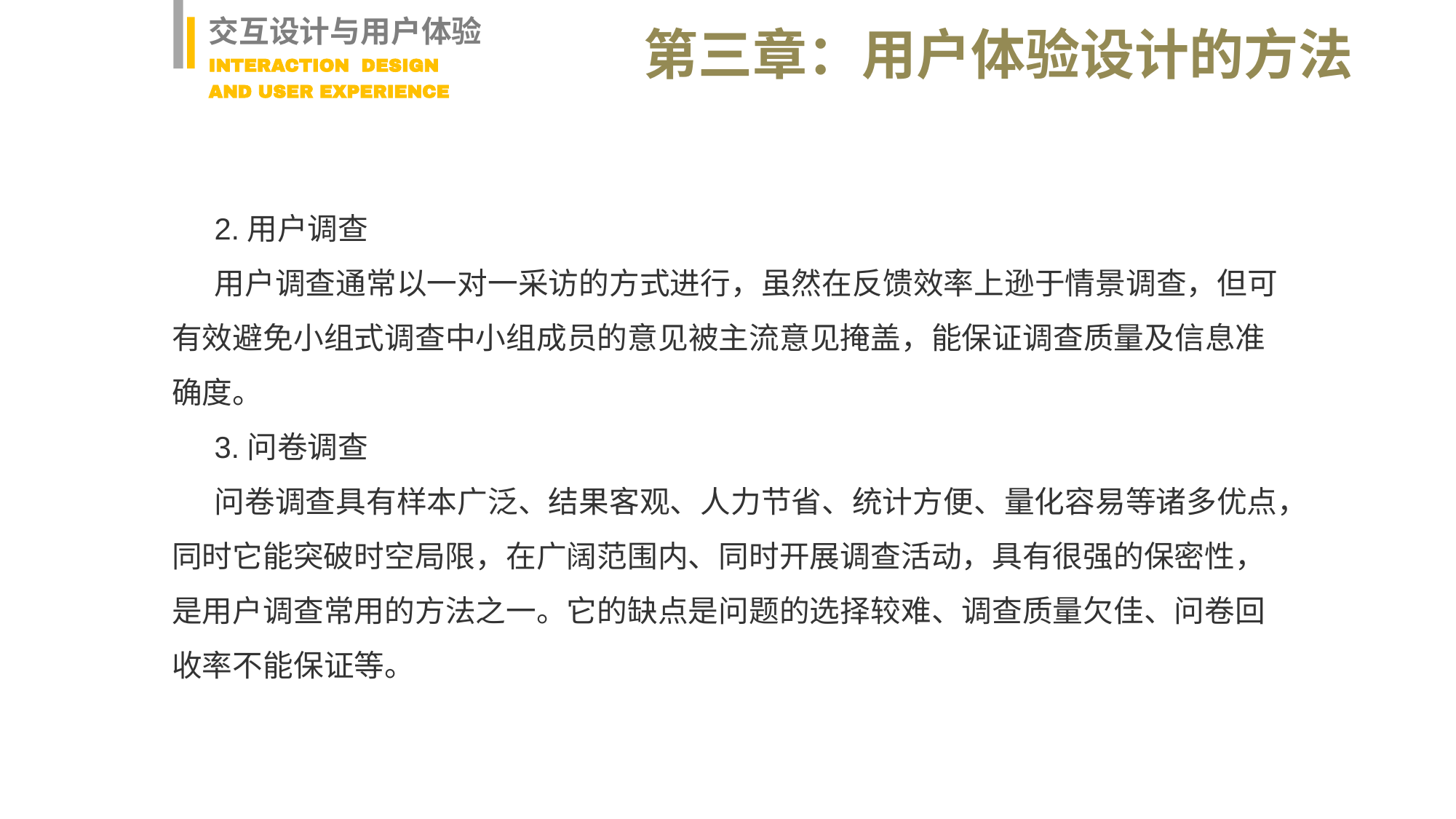

交互设计与用户体验
INTERACTION  DESIGN
AND USER EXPERIENCE
第三章：用户体验设计的方法

2.用户调查
用户调查通常以一对一采访的方式进行，虽然在反馈效率上逊于情景调查，但可有效避免小组式调查中小组成员的意见被主流意见掩盖，能保证调查质量及信息准确度。
3.问卷调查
问卷调查具有样本广泛、结果客观、人力节省、统计方便、量化容易等诸多优点，同时它能突破时空局限，在广阔范围内、同时开展调查活动，具有很强的保密性，是用户调查常用的方法之一。它的缺点是问题的选择较难、调查质量欠佳、问卷回收率不能保证等。